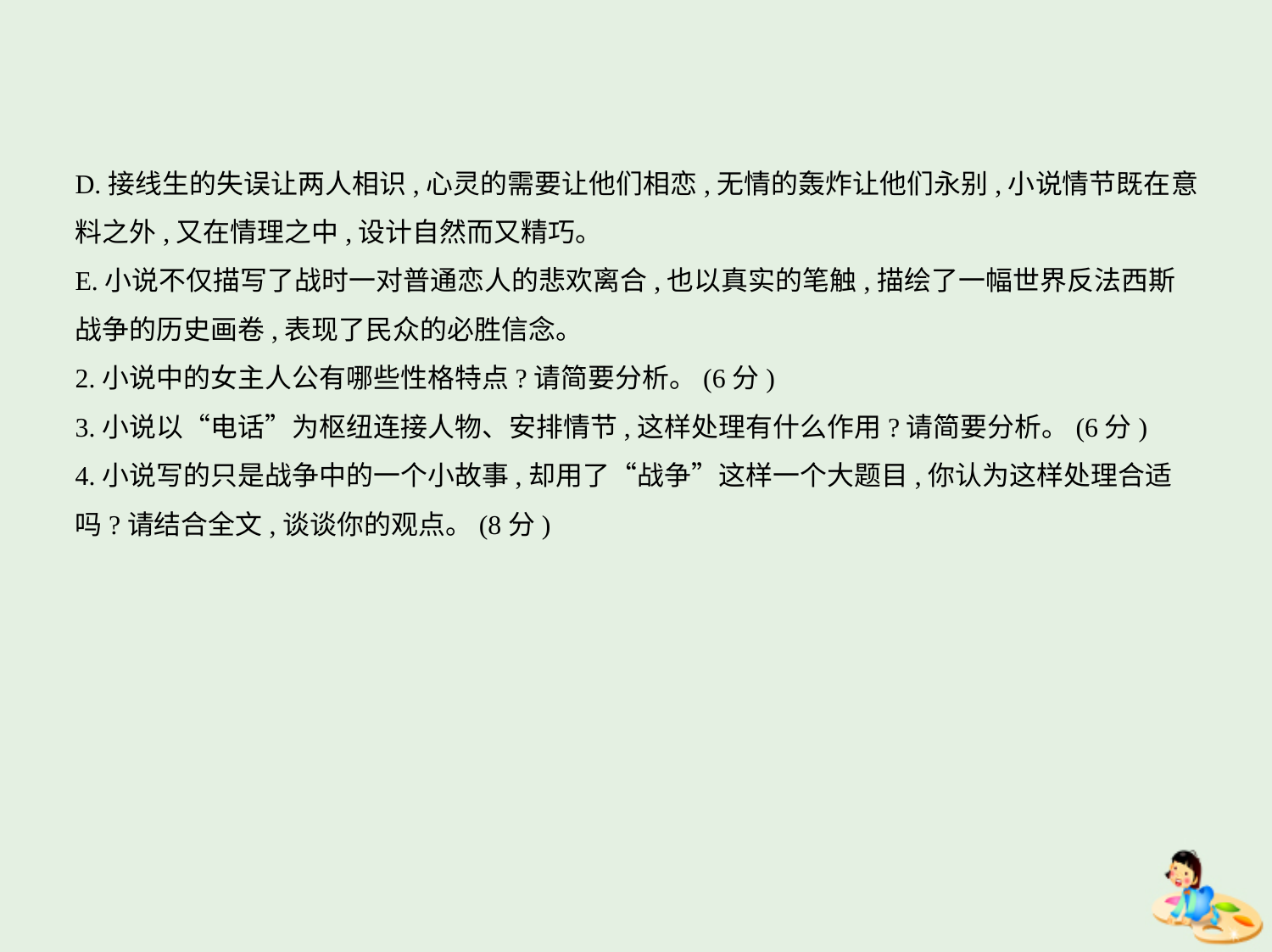

D.接线生的失误让两人相识,心灵的需要让他们相恋,无情的轰炸让他们永别,小说情节既在意
料之外,又在情理之中,设计自然而又精巧。
E.小说不仅描写了战时一对普通恋人的悲欢离合,也以真实的笔触,描绘了一幅世界反法西斯
战争的历史画卷,表现了民众的必胜信念。
2.小说中的女主人公有哪些性格特点?请简要分析。(6分)
3.小说以“电话”为枢纽连接人物、安排情节,这样处理有什么作用?请简要分析。(6分)
4.小说写的只是战争中的一个小故事,却用了“战争”这样一个大题目,你认为这样处理合适
吗?请结合全文,谈谈你的观点。(8分)